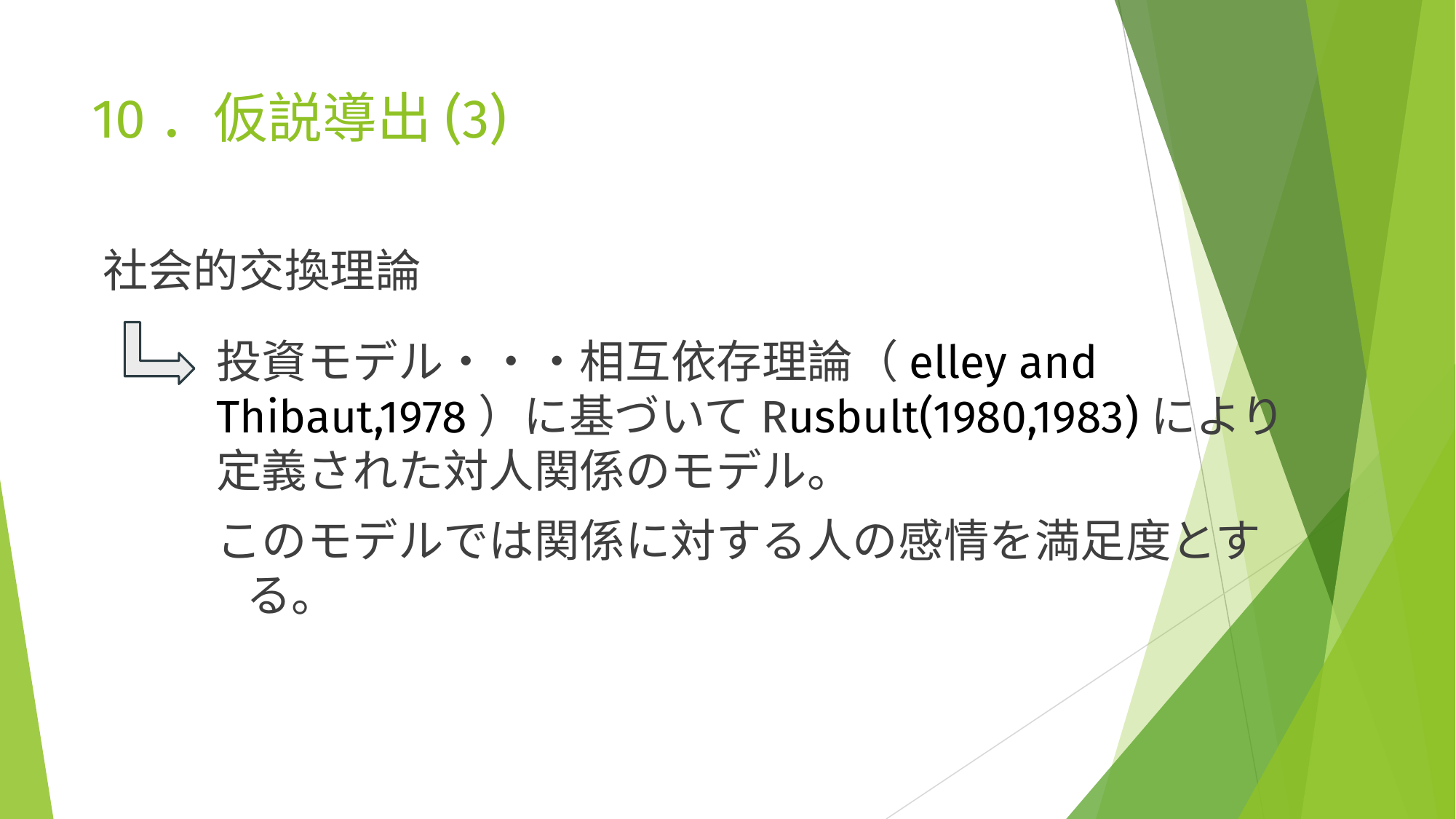

# 10．仮説導出(3)
社会的交換理論

投資モデル・・・相互依存理論（elley and Thibaut,1978）に基づいてRusbult(1980,1983)により定義された対人関係のモデル。
このモデルでは関係に対する人の感情を満足度とする。